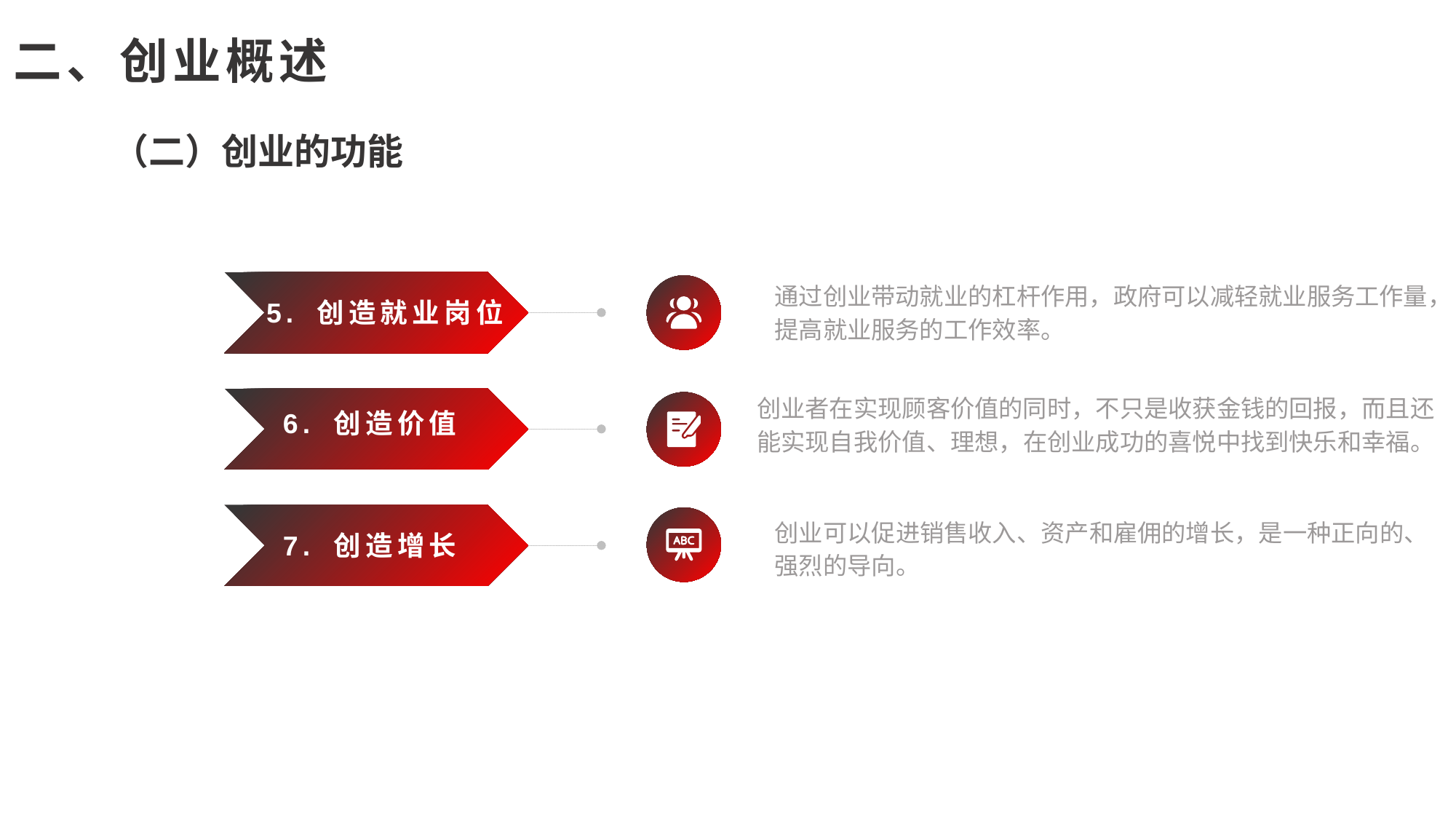

二、创业概述
（二）创业的功能
通过创业带动就业的杠杆作用，政府可以减轻就业服务工作量，提高就业服务的工作效率。

5. 创造就业岗位
创业者在实现顾客价值的同时，不只是收获金钱的回报，而且还能实现自我价值、理想，在创业成功的喜悦中找到快乐和幸福。

6. 创造价值

创业可以促进销售收入、资产和雇佣的增长，是一种正向的、强烈的导向。
7. 创造增长